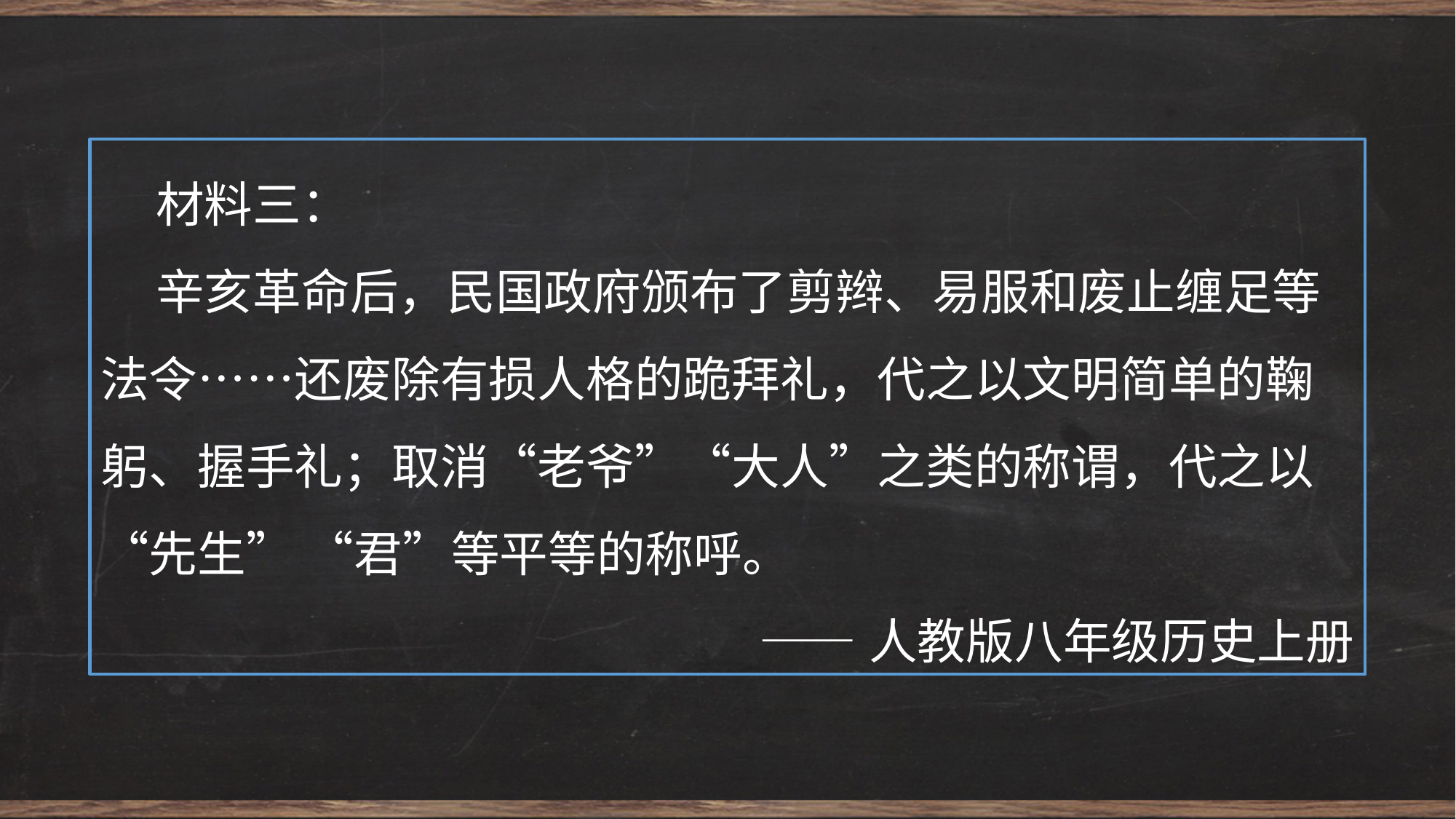

材料三：
    辛亥革命后，民国政府颁布了剪辫、易服和废止缠足等法令……还废除有损人格的跪拜礼，代之以文明简单的鞠躬、握手礼；取消“老爷”“大人”之类的称谓，代之以“先生” “君”等平等的称呼。
                      ——人教版八年级历史上册